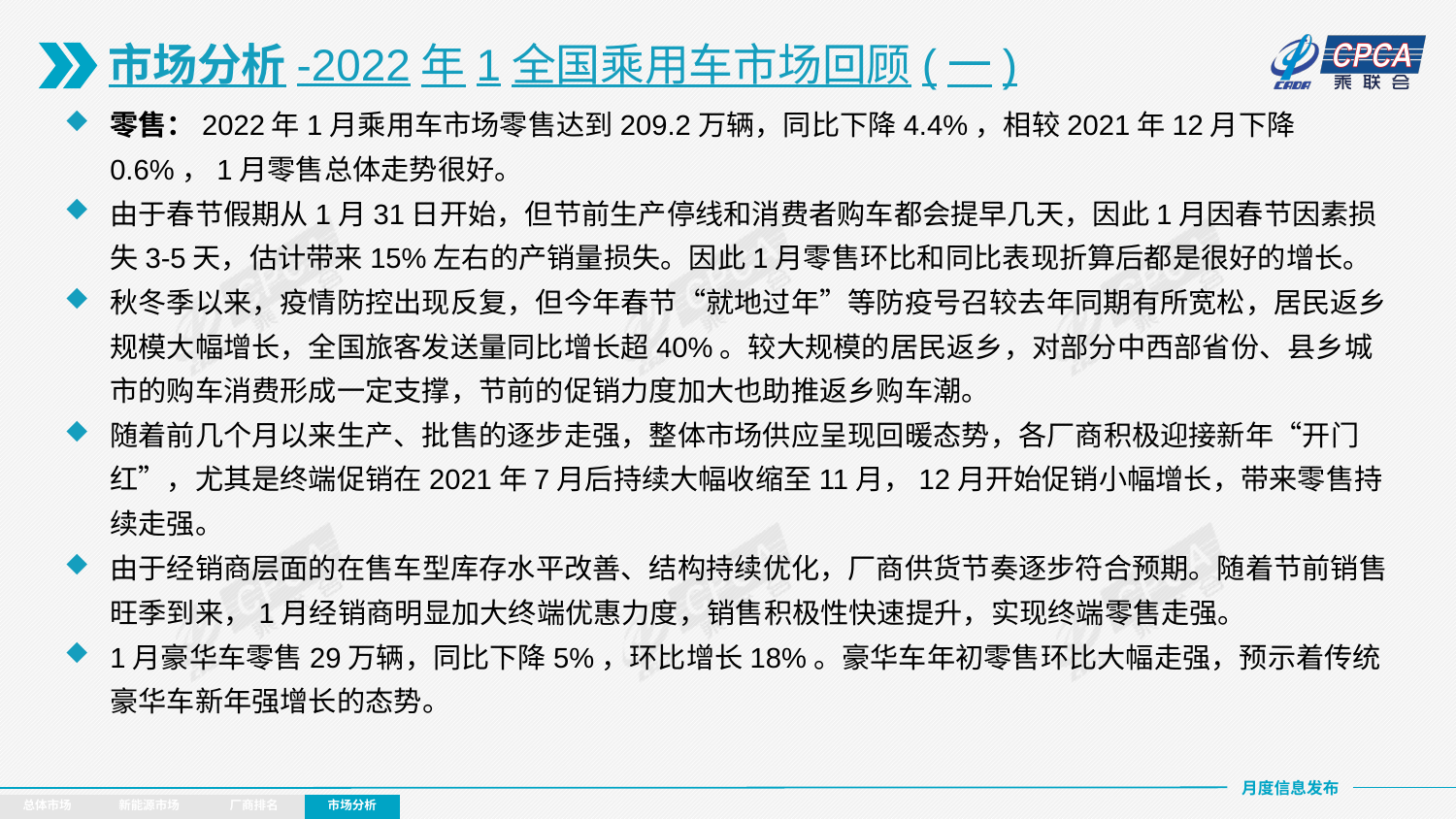

市场分析-2022年1全国乘用车市场回顾(一)
零售：2022年1月乘用车市场零售达到209.2万辆，同比下降4.4%，相较2021年12月下降0.6%，1月零售总体走势很好。
由于春节假期从1月31日开始，但节前生产停线和消费者购车都会提早几天，因此1月因春节因素损失3-5天，估计带来15%左右的产销量损失。因此1月零售环比和同比表现折算后都是很好的增长。
秋冬季以来，疫情防控出现反复，但今年春节“就地过年”等防疫号召较去年同期有所宽松，居民返乡规模大幅增长，全国旅客发送量同比增长超40%。较大规模的居民返乡，对部分中西部省份、县乡城市的购车消费形成一定支撑，节前的促销力度加大也助推返乡购车潮。
随着前几个月以来生产、批售的逐步走强，整体市场供应呈现回暖态势，各厂商积极迎接新年“开门红”，尤其是终端促销在2021年7月后持续大幅收缩至11月，12月开始促销小幅增长，带来零售持续走强。
由于经销商层面的在售车型库存水平改善、结构持续优化，厂商供货节奏逐步符合预期。随着节前销售旺季到来，1月经销商明显加大终端优惠力度，销售积极性快速提升，实现终端零售走强。
1月豪华车零售29万辆，同比下降5%，环比增长18%。豪华车年初零售环比大幅走强，预示着传统豪华车新年强增长的态势。
10